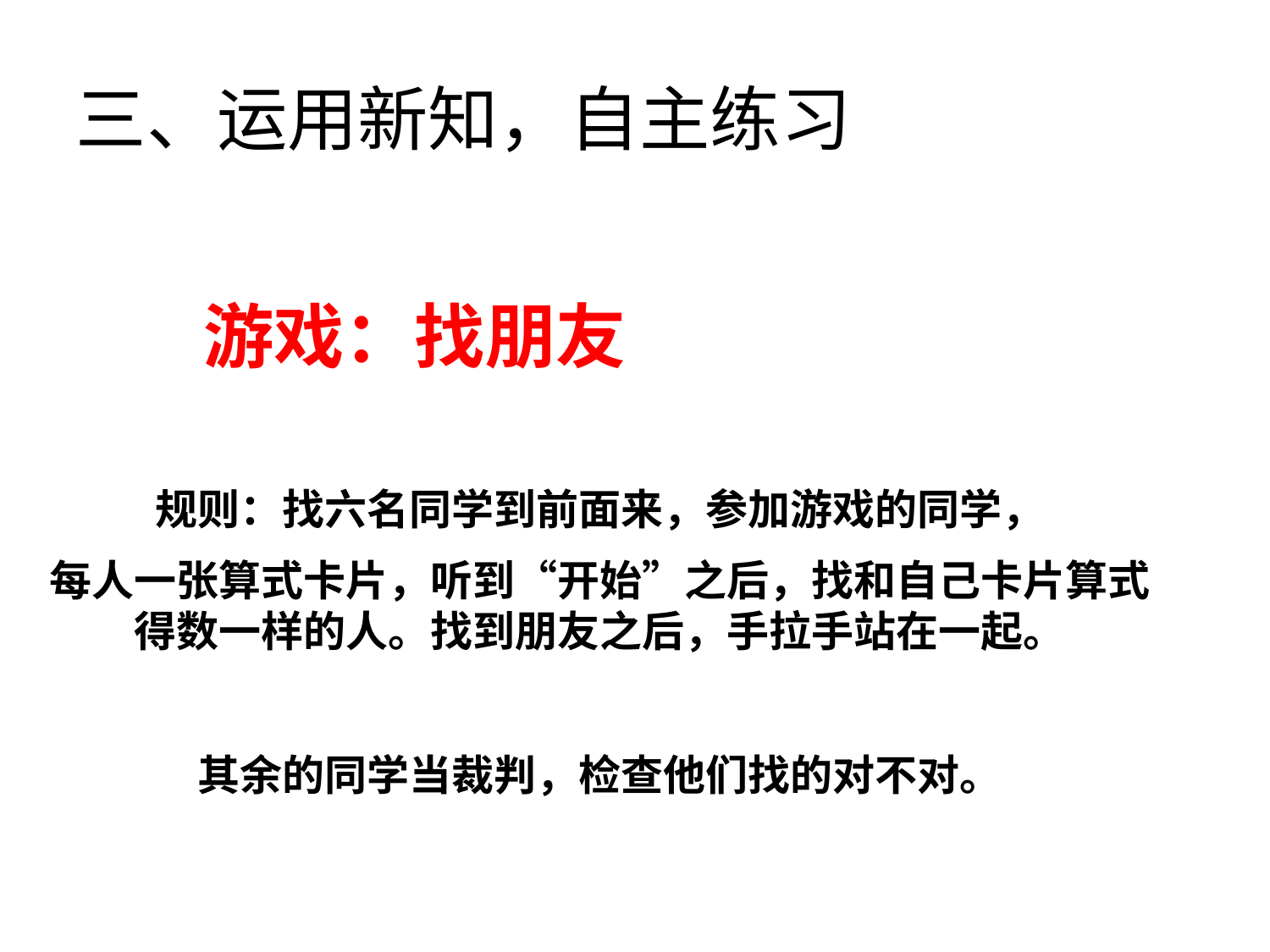

三、运用新知，自主练习

游戏：找朋友
规则：找六名同学到前面来，参加游戏的同学，
每人一张算式卡片，听到“开始”之后，找和自己卡片算式得数一样的人。找到朋友之后，手拉手站在一起。

其余的同学当裁判，检查他们找的对不对。